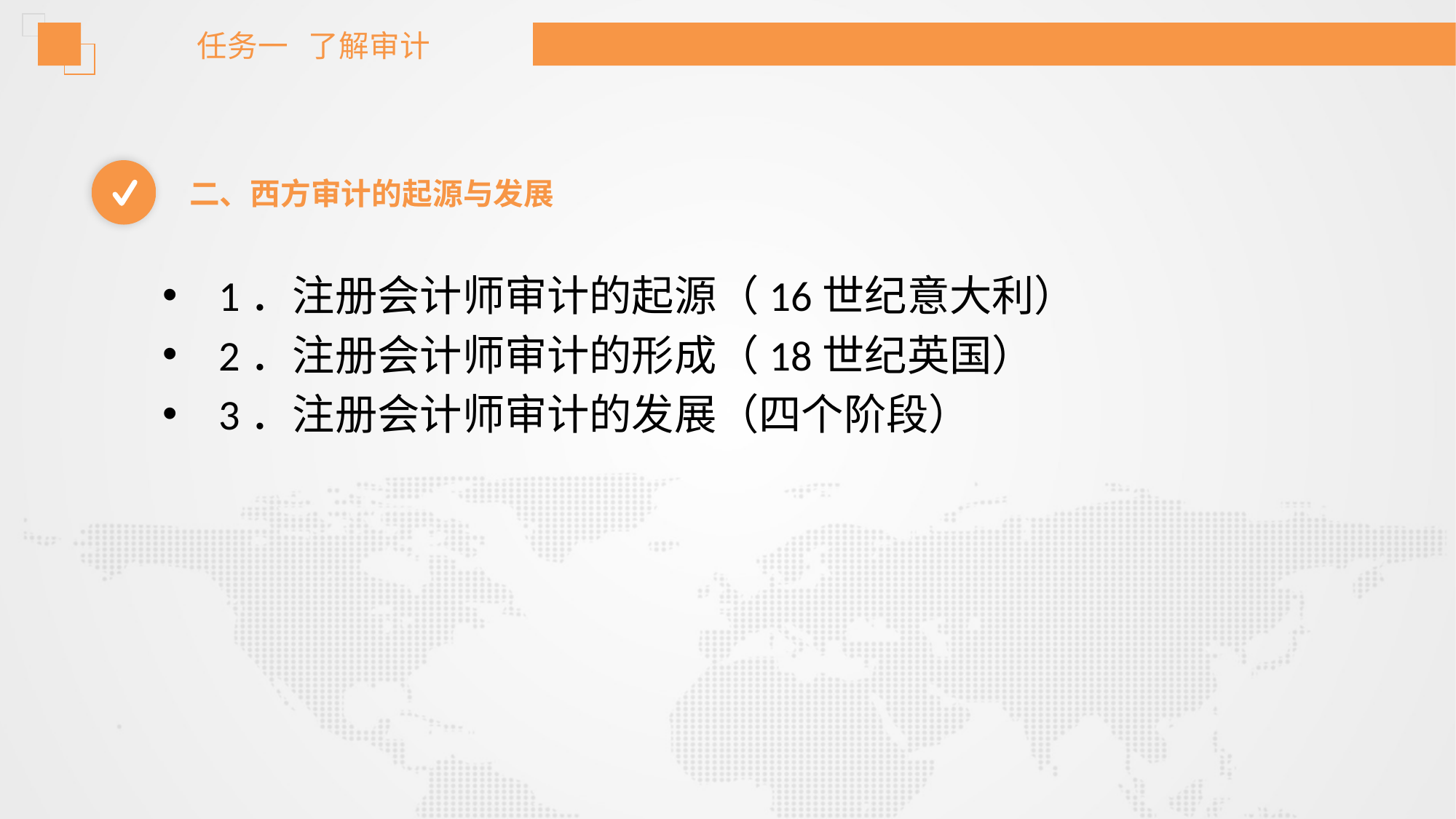

任务一   了解审计

二、西方审计的起源与发展

1．注册会计师审计的起源（16世纪意大利）
2．注册会计师审计的形成（18世纪英国）
3．注册会计师审计的发展（四个阶段）